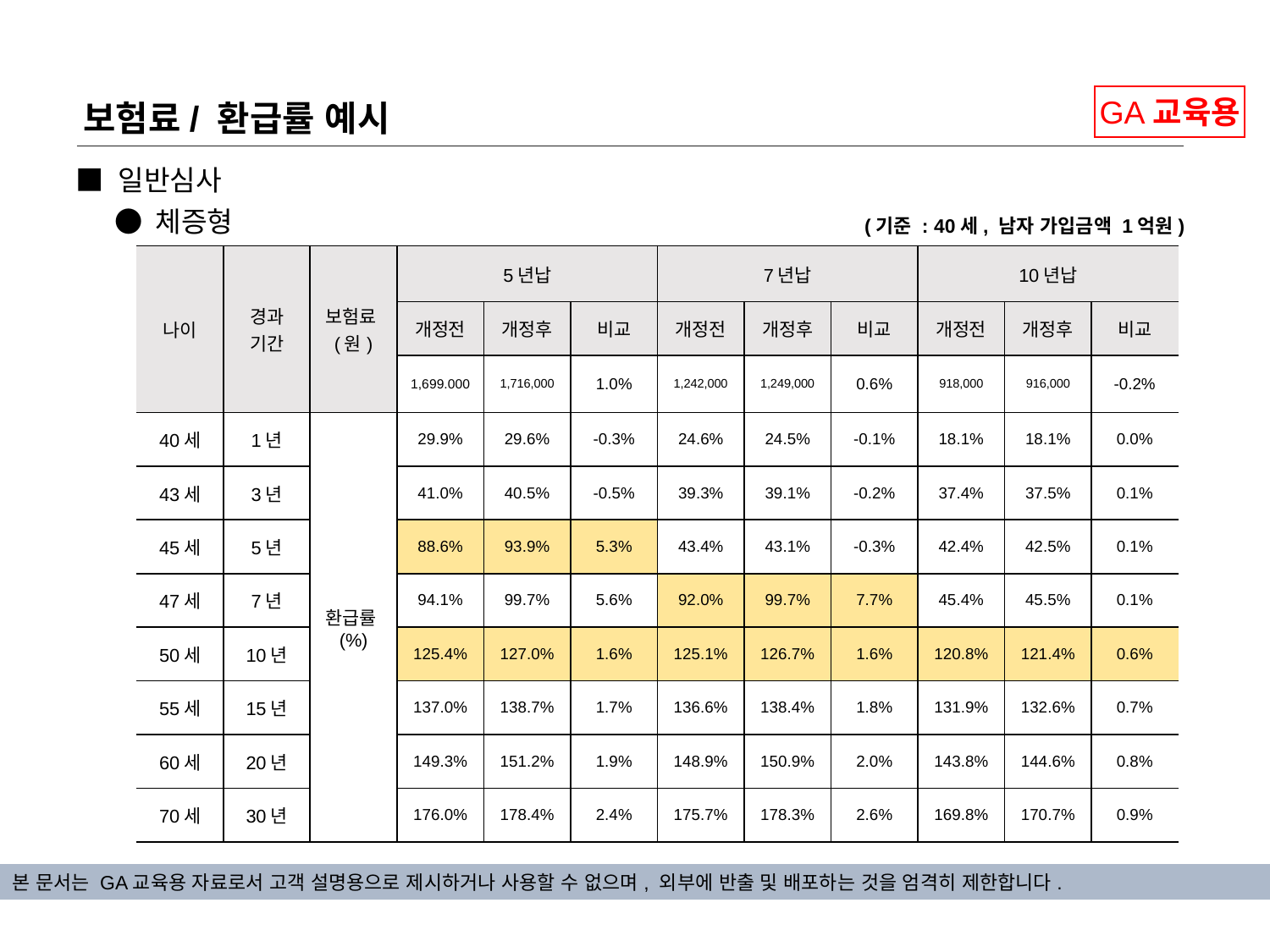

보험료/ 환급률 예시
GA교육용
■ 일반심사
● 체증형
(기준 : 40세, 남자 가입금액 1억원)
| 나이 | 경과 기간 | 보험료(원) | 5년납 |  |  | 7년납 |  |  | 10년납 |  |  |
| --- | --- | --- | --- | --- | --- | --- | --- | --- | --- | --- | --- |
|  |  |  | 개정전 | 개정후 | 비교 | 개정전 | 개정후 | 비교 | 개정전 | 개정후 | 비교 |
|  |  |  | 1,699.000 | 1,716,000 | 1.0% | 1,242,000 | 1,249,000 | 0.6% | 918,000 | 916,000 | -0.2% |
| 40세 | 1년 | 환급률(%) | 29.9% | 29.6% | -0.3% | 24.6% | 24.5% | -0.1% | 18.1% | 18.1% | 0.0% |
| 43세 | 3년 |  | 41.0% | 40.5% | -0.5% | 39.3% | 39.1% | -0.2% | 37.4% | 37.5% | 0.1% |
| 45세 | 5년 |  | 88.6% | 93.9% | 5.3% | 43.4% | 43.1% | -0.3% | 42.4% | 42.5% | 0.1% |
| 47세 | 7년 |  | 94.1% | 99.7% | 5.6% | 92.0% | 99.7% | 7.7% | 45.4% | 45.5% | 0.1% |
| 50세 | 10년 |  | 125.4% | 127.0% | 1.6% | 125.1% | 126.7% | 1.6% | 120.8% | 121.4% | 0.6% |
| 55세 | 15년 |  | 137.0% | 138.7% | 1.7% | 136.6% | 138.4% | 1.8% | 131.9% | 132.6% | 0.7% |
| 60세 | 20년 |  | 149.3% | 151.2% | 1.9% | 148.9% | 150.9% | 2.0% | 143.8% | 144.6% | 0.8% |
| 70세 | 30년 |  | 176.0% | 178.4% | 2.4% | 175.7% | 178.3% | 2.6% | 169.8% | 170.7% | 0.9% |
본 문서는 GA교육용 자료로서 고객 설명용으로 제시하거나 사용할 수 없으며, 외부에 반출 및 배포하는 것을 엄격히 제한합니다.